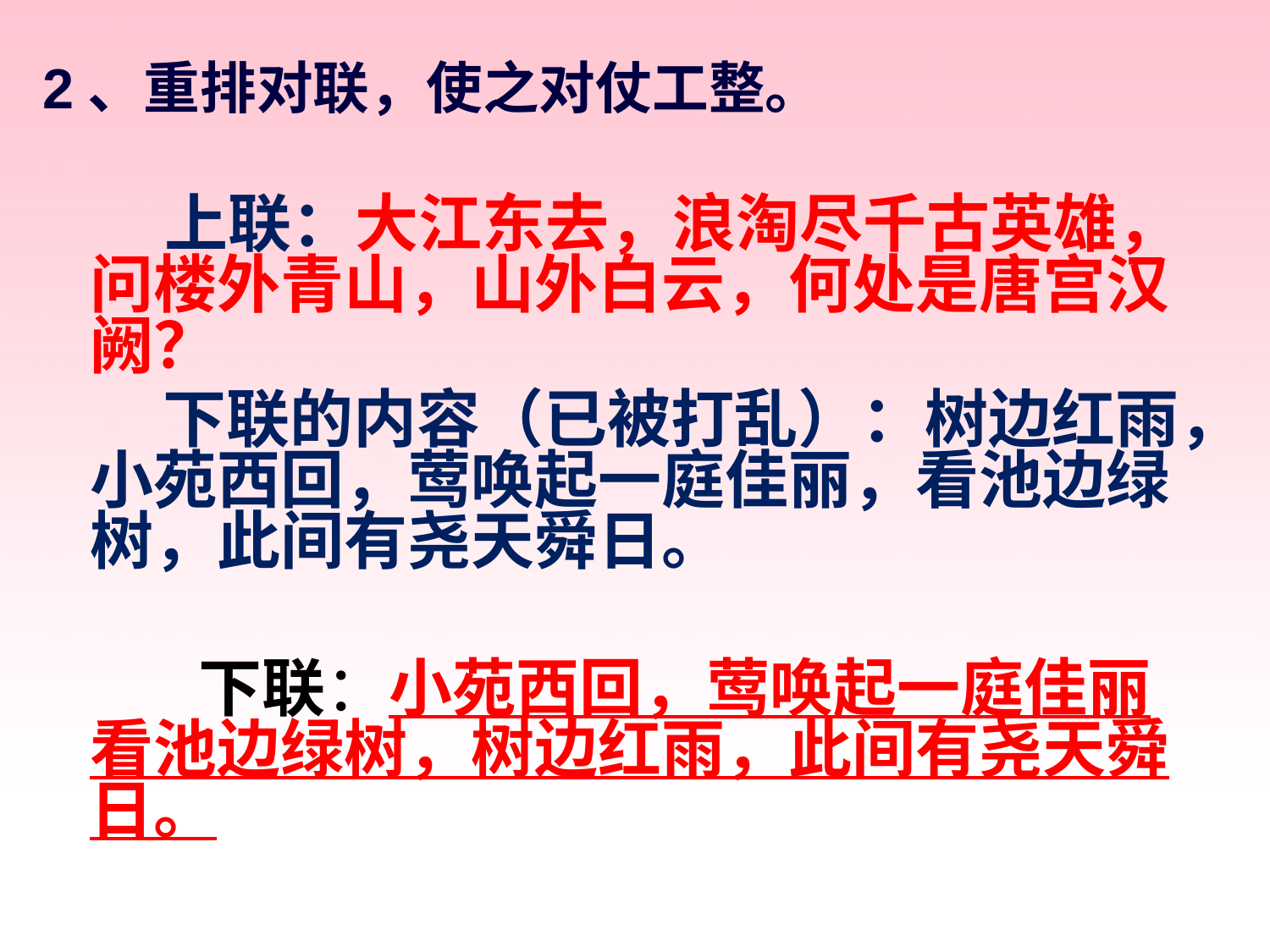

2、重排对联，使之对仗工整。

        上联：大江东去，浪淘尽千古英雄，问楼外青山，山外白云，何处是唐宫汉阙？
      下联的内容（已被打乱）：树边红雨，小苑西回，莺唤起一庭佳丽，看池边绿树，此间有尧天舜日。

        下联：小苑西回，莺唤起一庭佳丽看池边绿树，树边红雨，此间有尧天舜日。